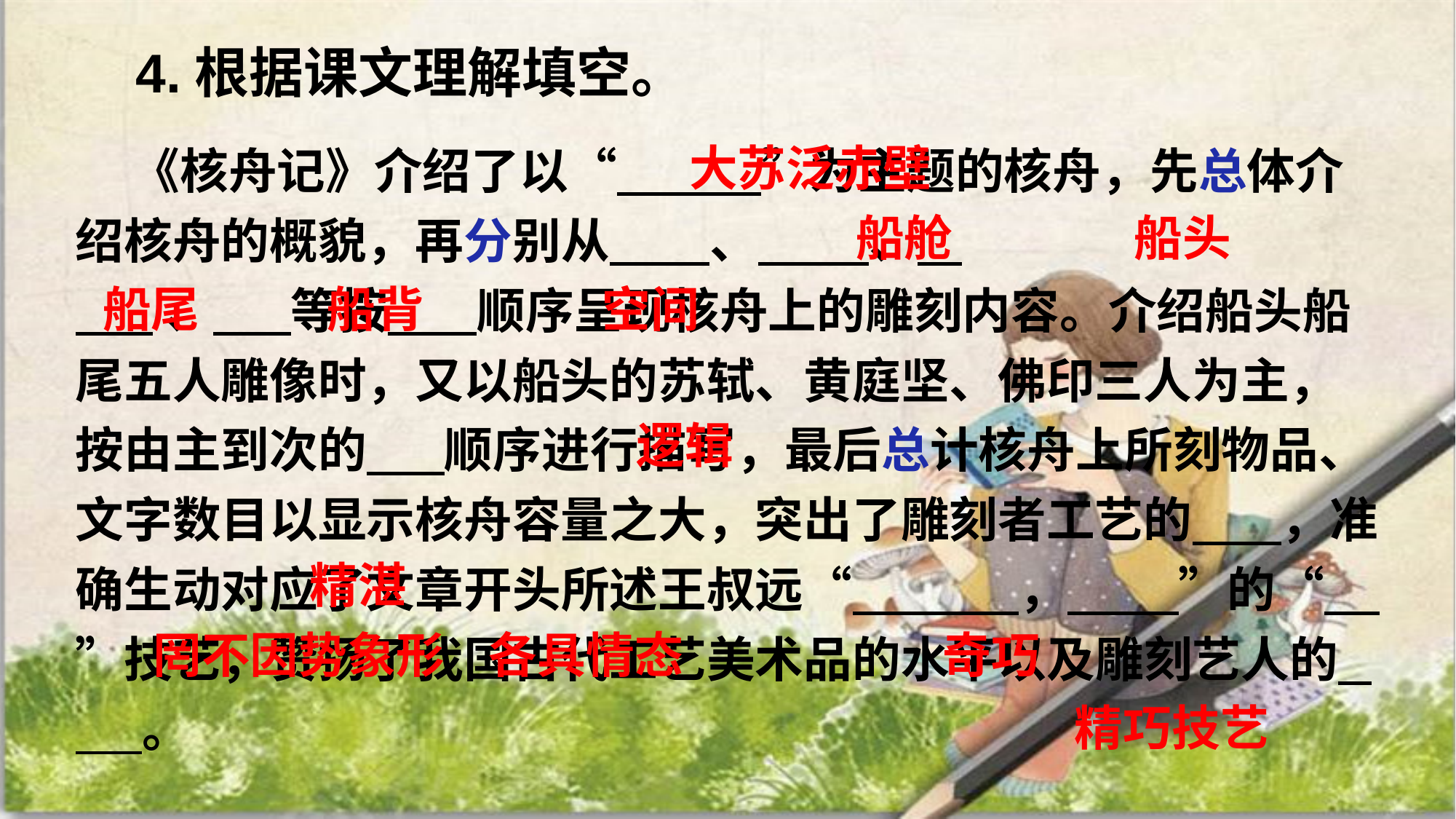

4.根据课文理解填空。
    《核舟记》介绍了以“             ”为主题的核舟，先总体介绍核舟的概貌，再分别从         、          、
       、       等按        顺序呈现核舟上的雕刻内容。介绍船头船尾五人雕像时，又以船头的苏轼、黄庭坚、佛印三人为主，按由主到次的       顺序进行描写，最后总计核舟上所刻物品、文字数目以显示核舟容量之大，突出了雕刻者工艺的        ，准确生动对应了文章开头所述王叔远“               ，          ”的“      ”技艺，赞扬了我国古代工艺美术品的水平以及雕刻艺人的          。
大苏泛赤壁
船舱
船头
船背
空间
船尾
逻辑
精湛
奇巧
罔不因势象形    各具情态
精巧技艺